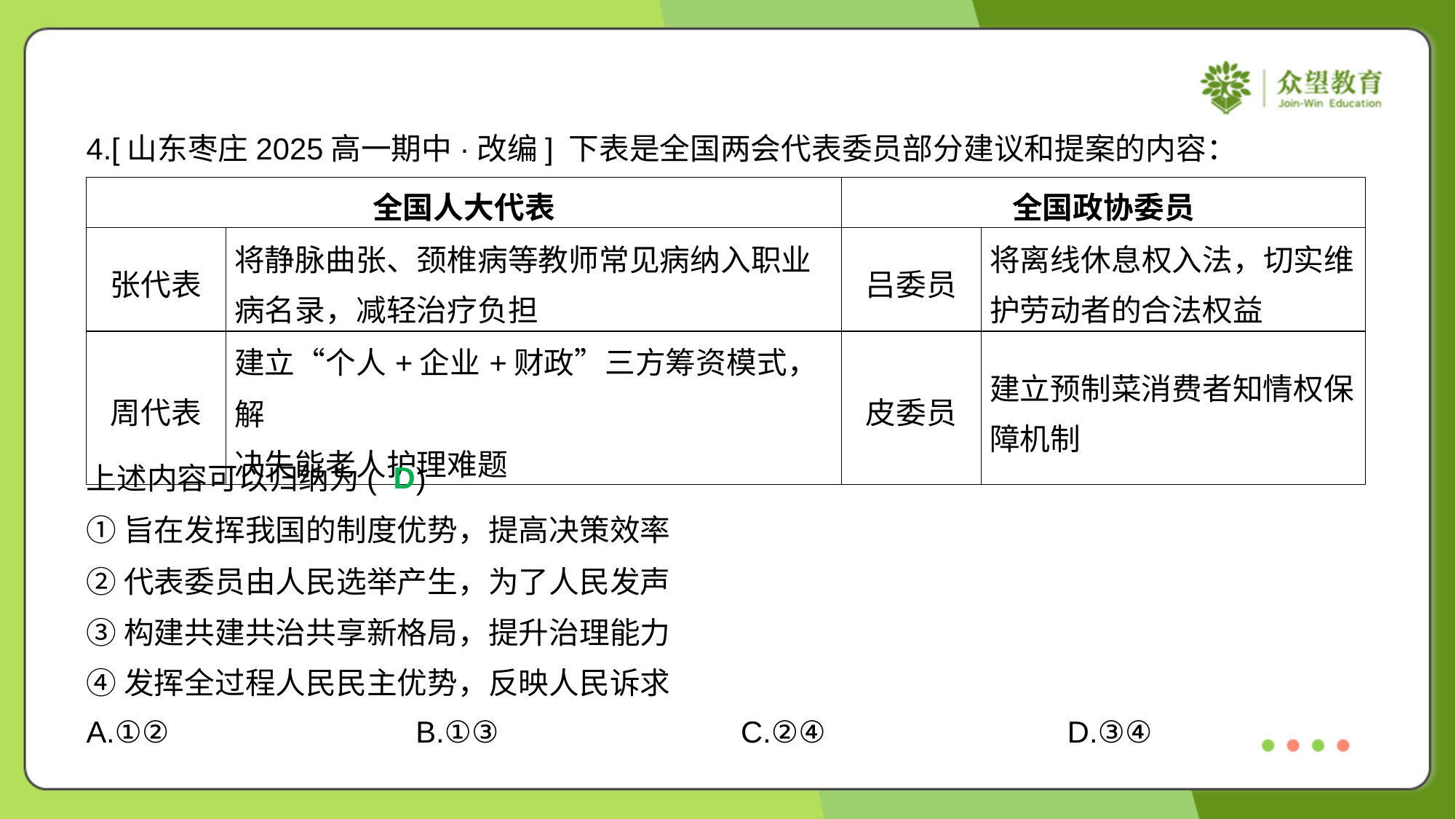

4.[山东枣庄2025高一期中·改编] 下表是全国两会代表委员部分建议和提案的内容：
| 全国人大代表 |  | 全国政协委员 |  |
| --- | --- | --- | --- |
| 张代表 | 将静脉曲张、颈椎病等教师常见病纳入职业 病名录，减轻治疗负担 | 吕委员 | 将离线休息权入法，切实维 护劳动者的合法权益 |
| 周代表 | 建立“个人+企业+财政”三方筹资模式，解 决失能老人护理难题 | 皮委员 | 建立预制菜消费者知情权保 障机制 |
D
上述内容可以归纳为(     )
①旨在发挥我国的制度优势，提高决策效率
②代表委员由人民选举产生，为了人民发声
③构建共建共治共享新格局，提升治理能力
④发挥全过程人民民主优势，反映人民诉求
A.①②	B.①③	C.②④	D.③④